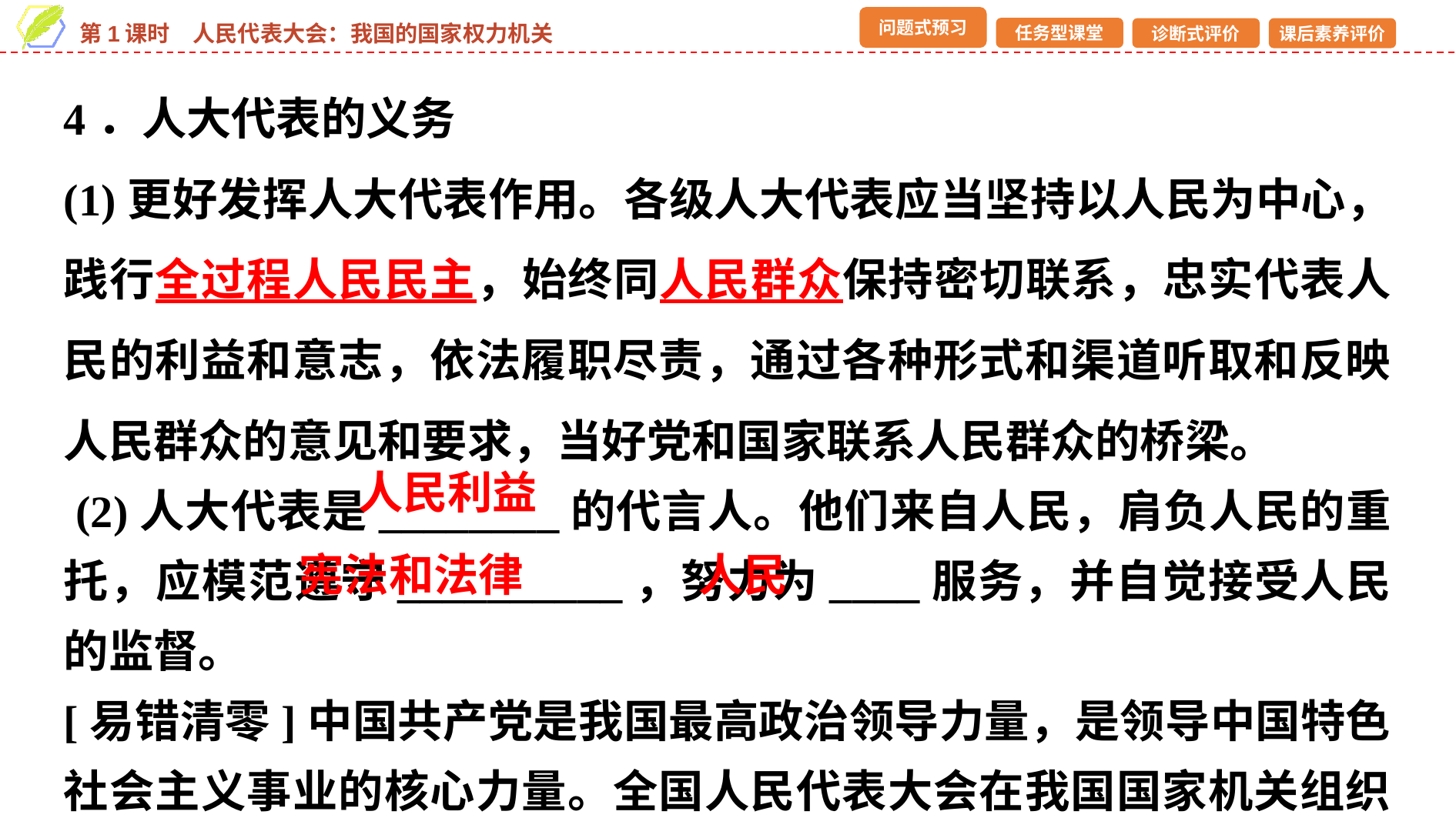

4．人大代表的义务
(1)更好发挥人大代表作用。各级人大代表应当坚持以人民为中心，践行全过程人民民主，始终同人民群众保持密切联系，忠实代表人民的利益和意志，依法履职尽责，通过各种形式和渠道听取和反映人民群众的意见和要求，当好党和国家联系人民群众的桥梁。
 (2)人大代表是________的代言人。他们来自人民，肩负人民的重托，应模范遵守__________，努力为____服务，并自觉接受人民的监督。
[易错清零]中国共产党是我国最高政治领导力量，是领导中国特色社会主义事业的核心力量。全国人民代表大会在我国国家机关组织体系中居于最高地位。中国共产党领导全国人民代表大会的工作，二者并不矛盾。
人民利益
宪法和法律
人民